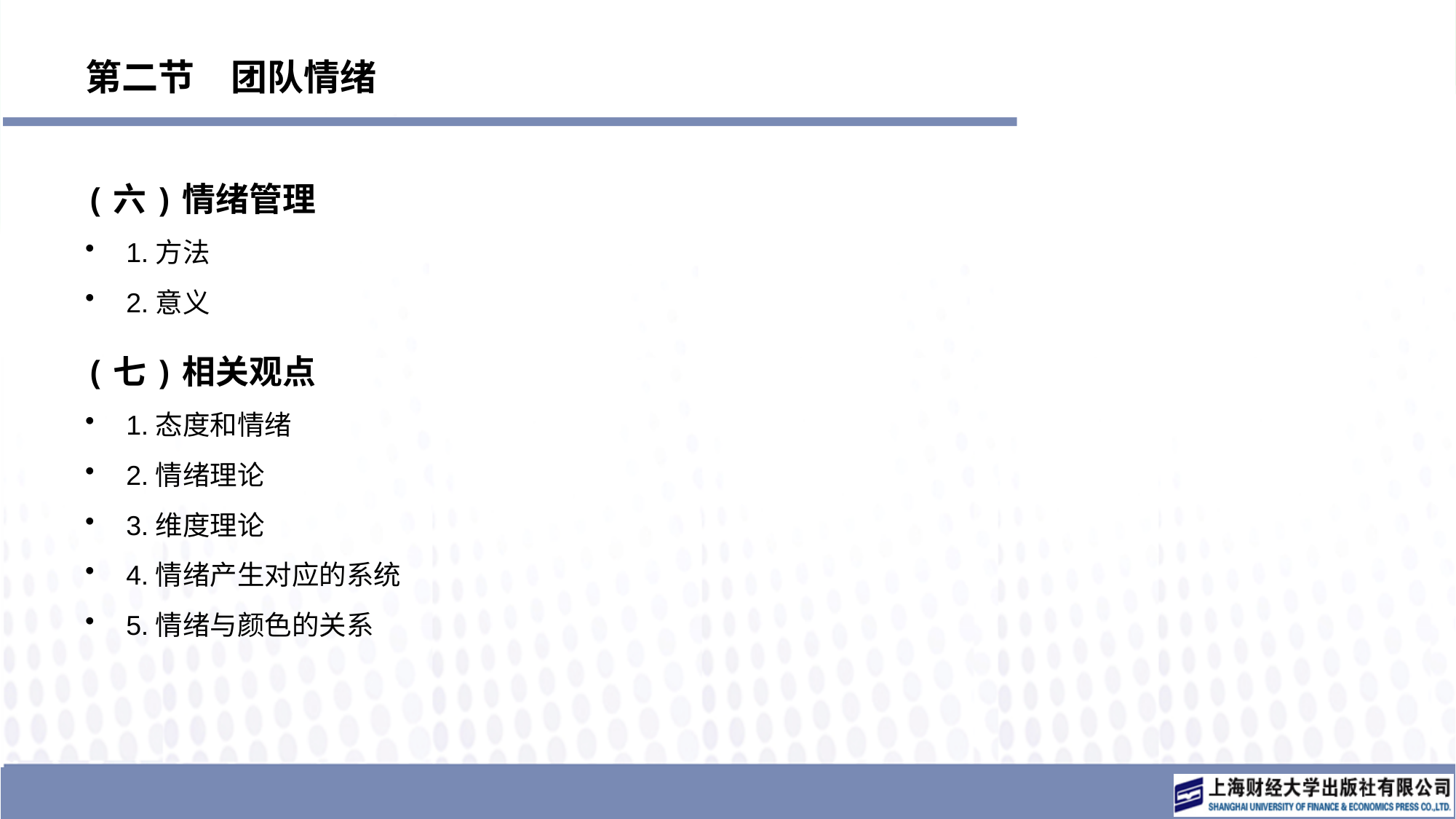

# 第二节　团队情绪
(六)情绪管理
1.方法
2.意义
(七)相关观点
1.态度和情绪
2.情绪理论
3.维度理论
4.情绪产生对应的系统
5.情绪与颜色的关系